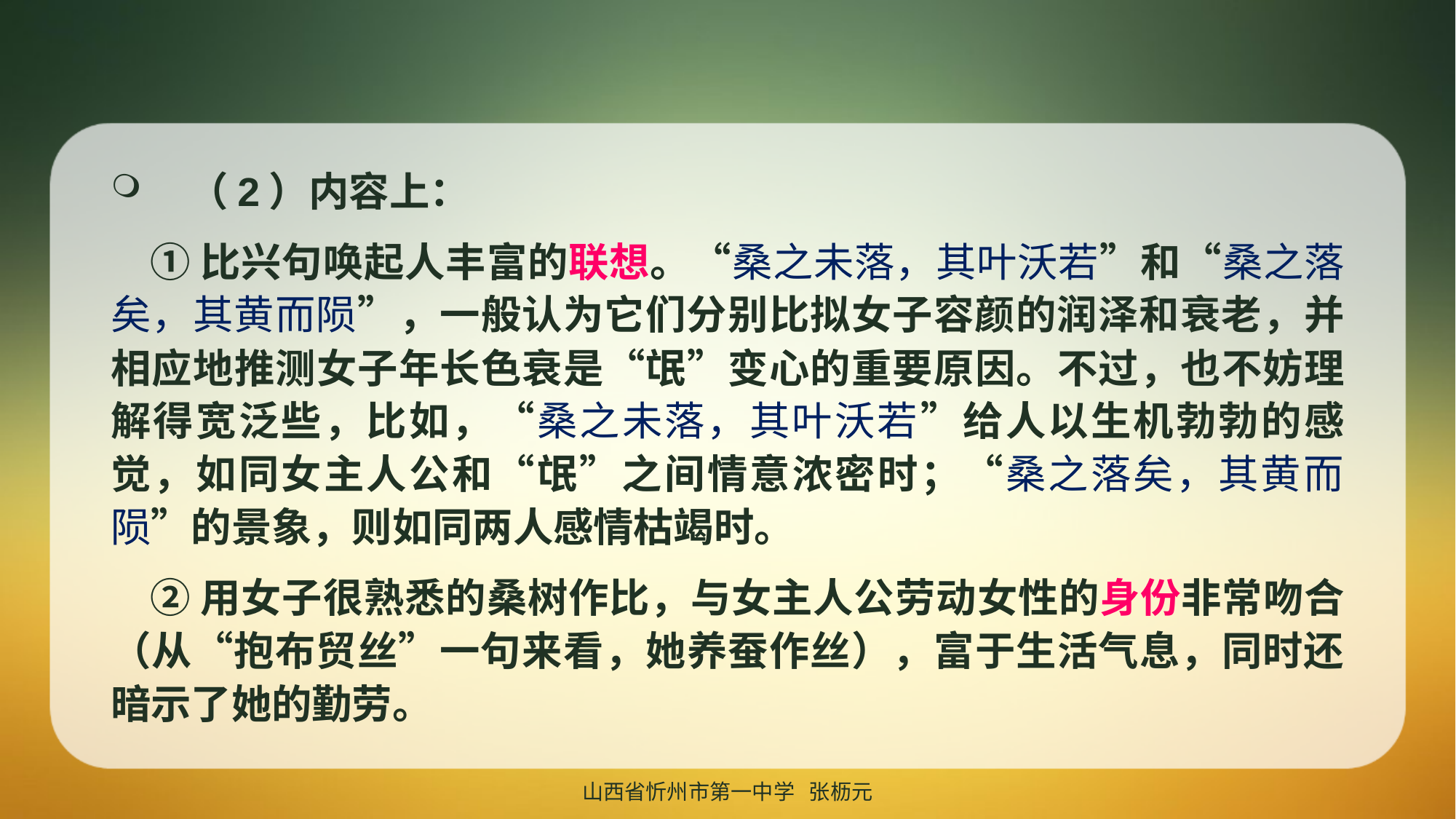

（2）内容上：
    ①比兴句唤起人丰富的联想。“桑之未落，其叶沃若”和“桑之落矣，其黄而陨”，一般认为它们分别比拟女子容颜的润泽和衰老，并相应地推测女子年长色衰是“氓”变心的重要原因。不过，也不妨理解得宽泛些，比如，“桑之未落，其叶沃若”给人以生机勃勃的感觉，如同女主人公和“氓”之间情意浓密时；“桑之落矣，其黄而陨”的景象，则如同两人感情枯竭时。
    ②用女子很熟悉的桑树作比，与女主人公劳动女性的身份非常吻合（从“抱布贸丝”一句来看，她养蚕作丝），富于生活气息，同时还暗示了她的勤劳。
山西省忻州市第一中学   张枥元